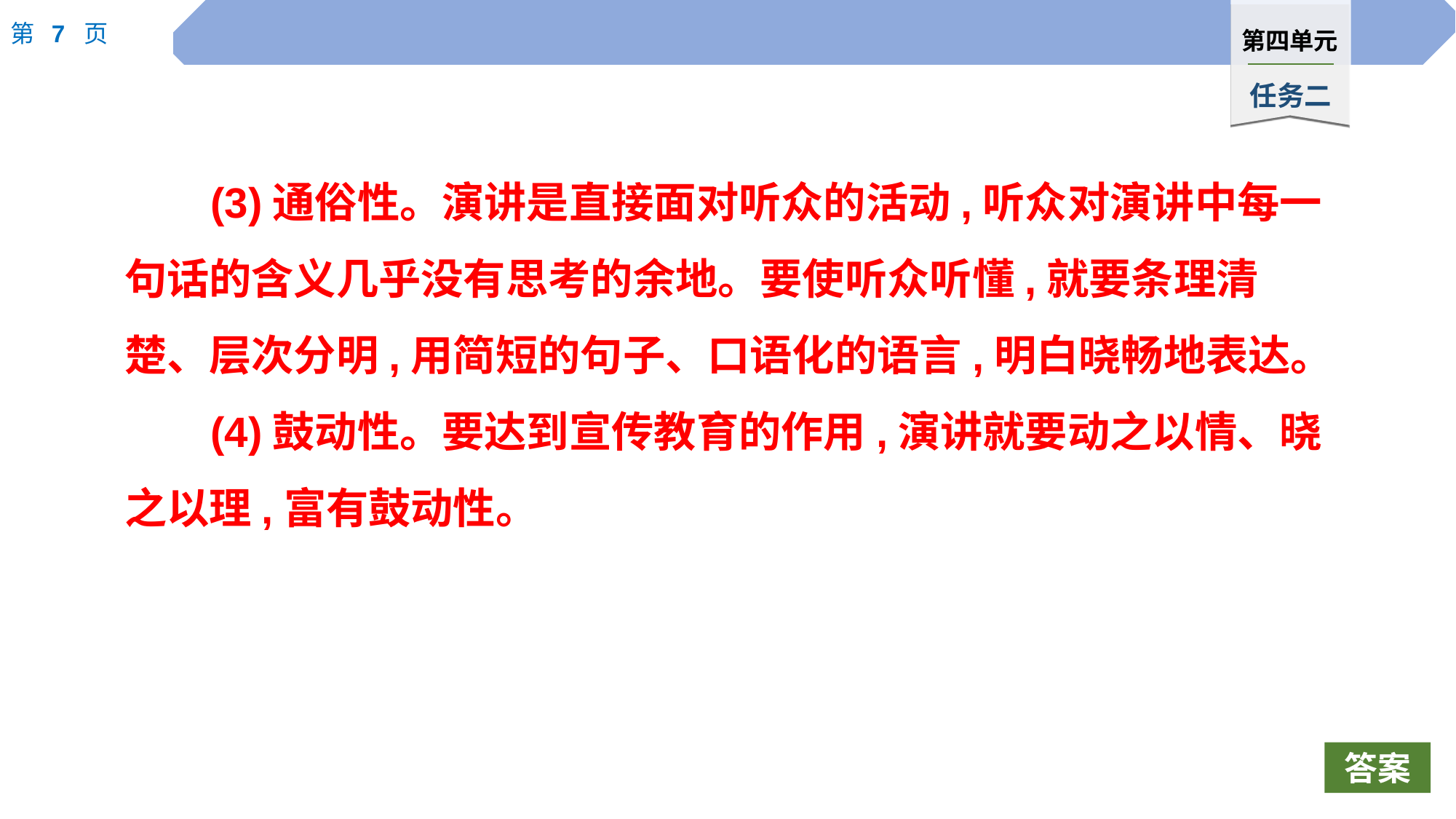

(3)通俗性。演讲是直接面对听众的活动,听众对演讲中每一句话的含义几乎没有思考的余地。要使听众听懂,就要条理清楚、层次分明,用简短的句子、口语化的语言,明白晓畅地表达。
(4)鼓动性。要达到宣传教育的作用,演讲就要动之以情、晓之以理,富有鼓动性。
答案